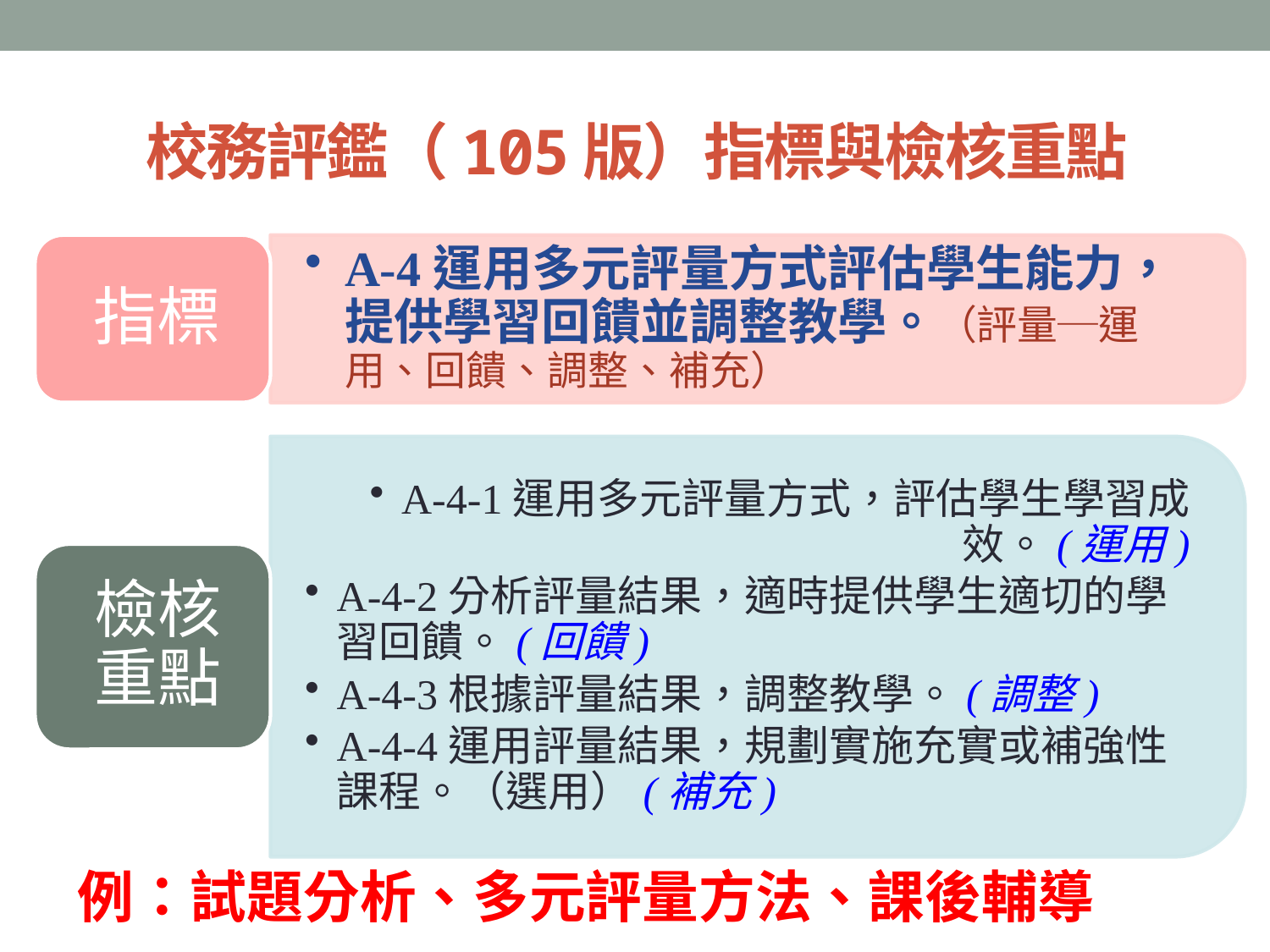

# 校務評鑑（105版）指標與檢核重點
A-4運用多元評量方式評估學生能力，提供學習回饋並調整教學。（評量─運用、回饋、調整、補充）
指標
A-4-1運用多元評量方式，評估學生學習成效。(運用)
A-4-2分析評量結果，適時提供學生適切的學習回饋。(回饋)
A-4-3根據評量結果，調整教學。(調整)
A-4-4運用評量結果，規劃實施充實或補強性課程。（選用）(補充)
檢核重點
例：試題分析、多元評量方法、課後輔導